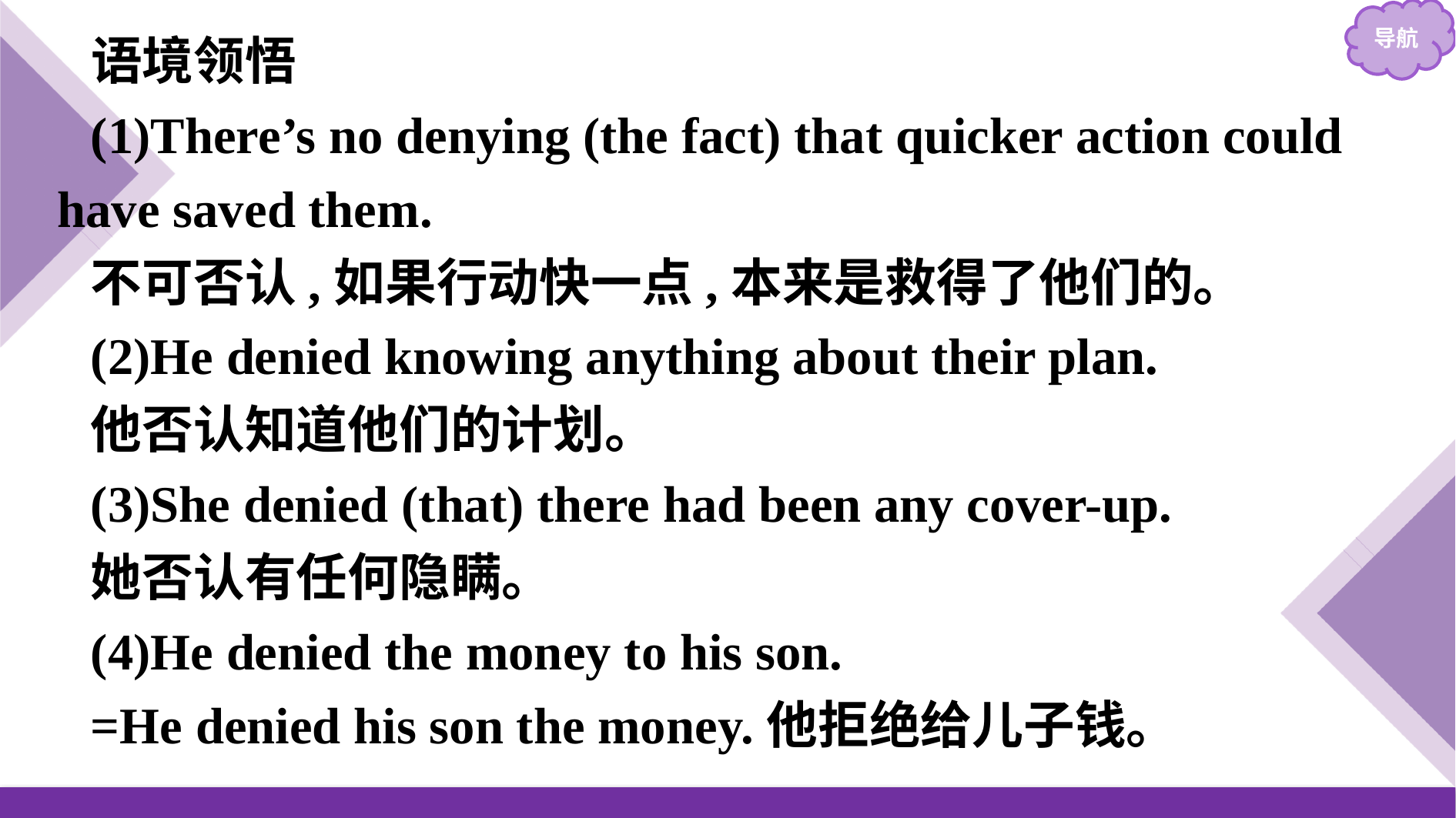

语境领悟
(1)There’s no denying (the fact) that quicker action could have saved them.
不可否认,如果行动快一点,本来是救得了他们的。
(2)He denied knowing anything about their plan.
他否认知道他们的计划。
(3)She denied (that) there had been any cover-up.
她否认有任何隐瞒。
(4)He denied the money to his son.
=He denied his son the money.他拒绝给儿子钱。